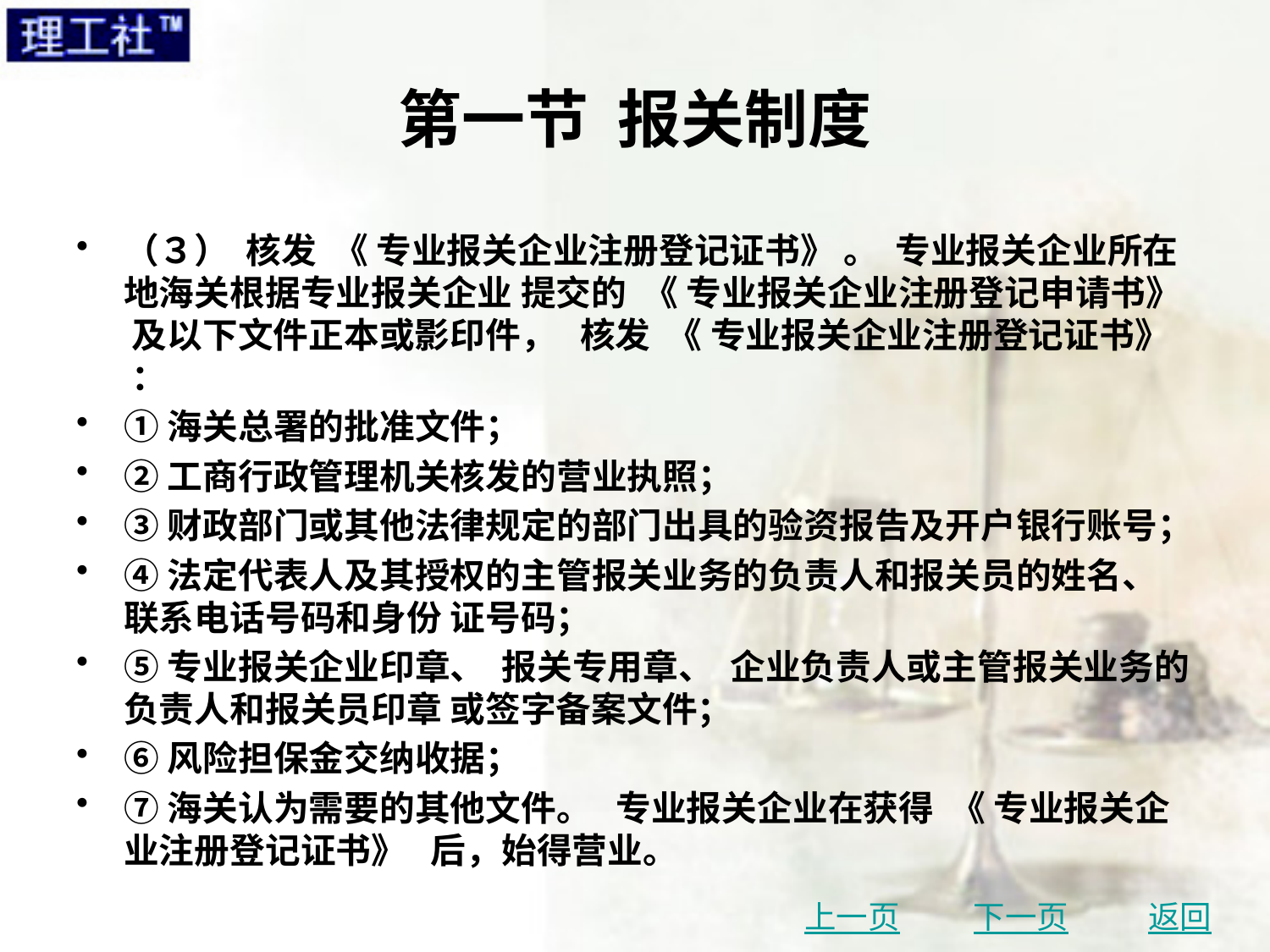

# 第一节  报关制度
（３）  核发  《 专业报关企业注册登记证书》 。  专业报关企业所在地海关根据专业报关企业 提交的  《 专业报关企业注册登记申请书》   及以下文件正本或影印件，   核发  《 专业报关企业注册登记证书》 ：
①海关总署的批准文件；
②工商行政管理机关核发的营业执照；
③财政部门或其他法律规定的部门出具的验资报告及开户银行账号；
④法定代表人及其授权的主管报关业务的负责人和报关员的姓名、 联系电话号码和身份 证号码；
⑤专业报关企业印章、  报关专用章、  企业负责人或主管报关业务的负责人和报关员印章 或签字备案文件；
⑥风险担保金交纳收据；
⑦海关认为需要的其他文件。   专业报关企业在获得  《 专业报关企业注册登记证书》   后，始得营业。

上一页
下一页
返回